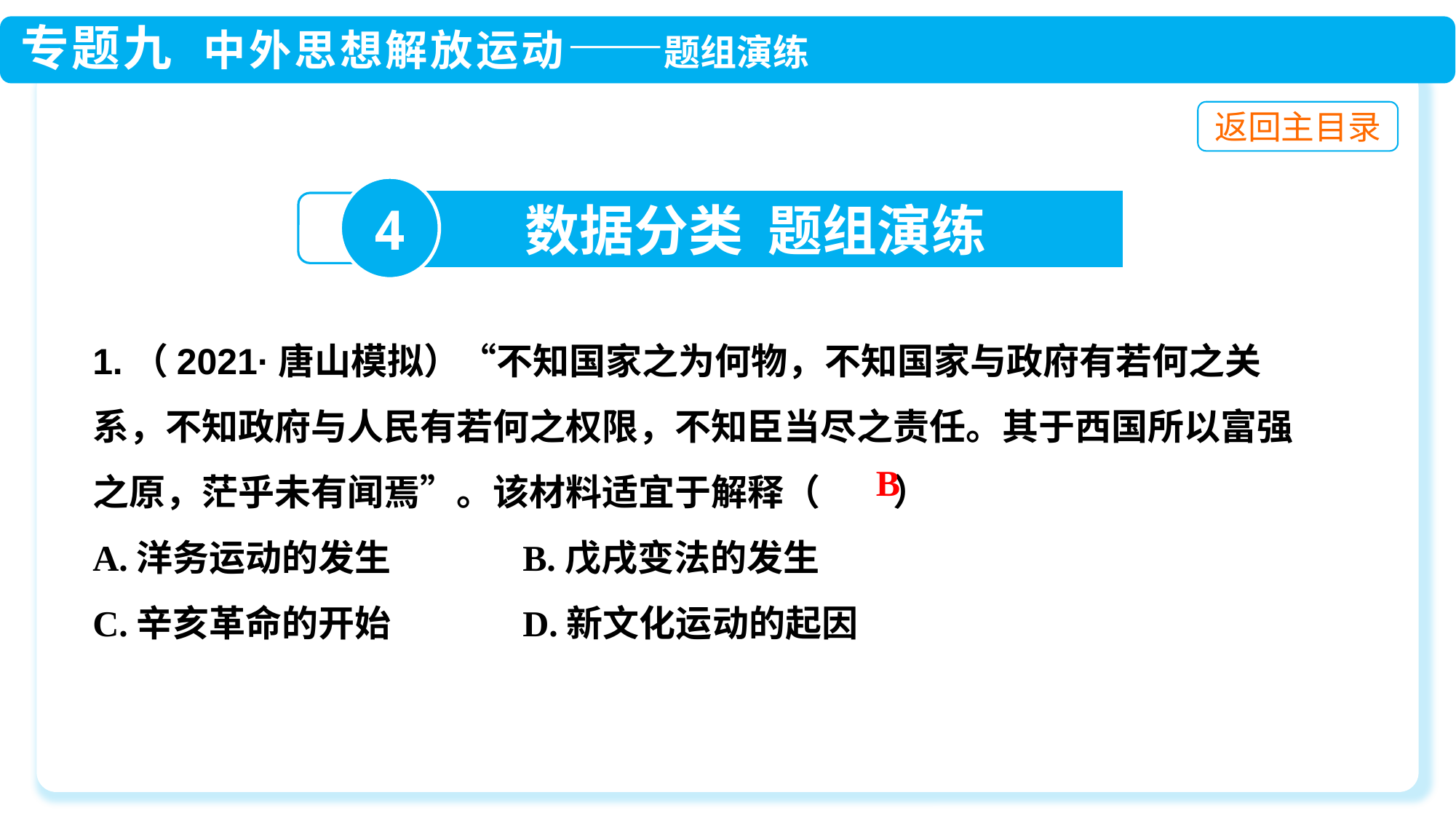

4
数据分类  题组演练

1.（2021·唐山模拟）“不知国家之为何物，不知国家与政府有若何之关系，不知政府与人民有若何之权限，不知臣当尽之责任。其于西国所以富强之原，茫乎未有闻焉”。该材料适宜于解释（　　）
A.洋务运动的发生               B.戊戌变法的发生
C.辛亥革命的开始               D.新文化运动的起因
B